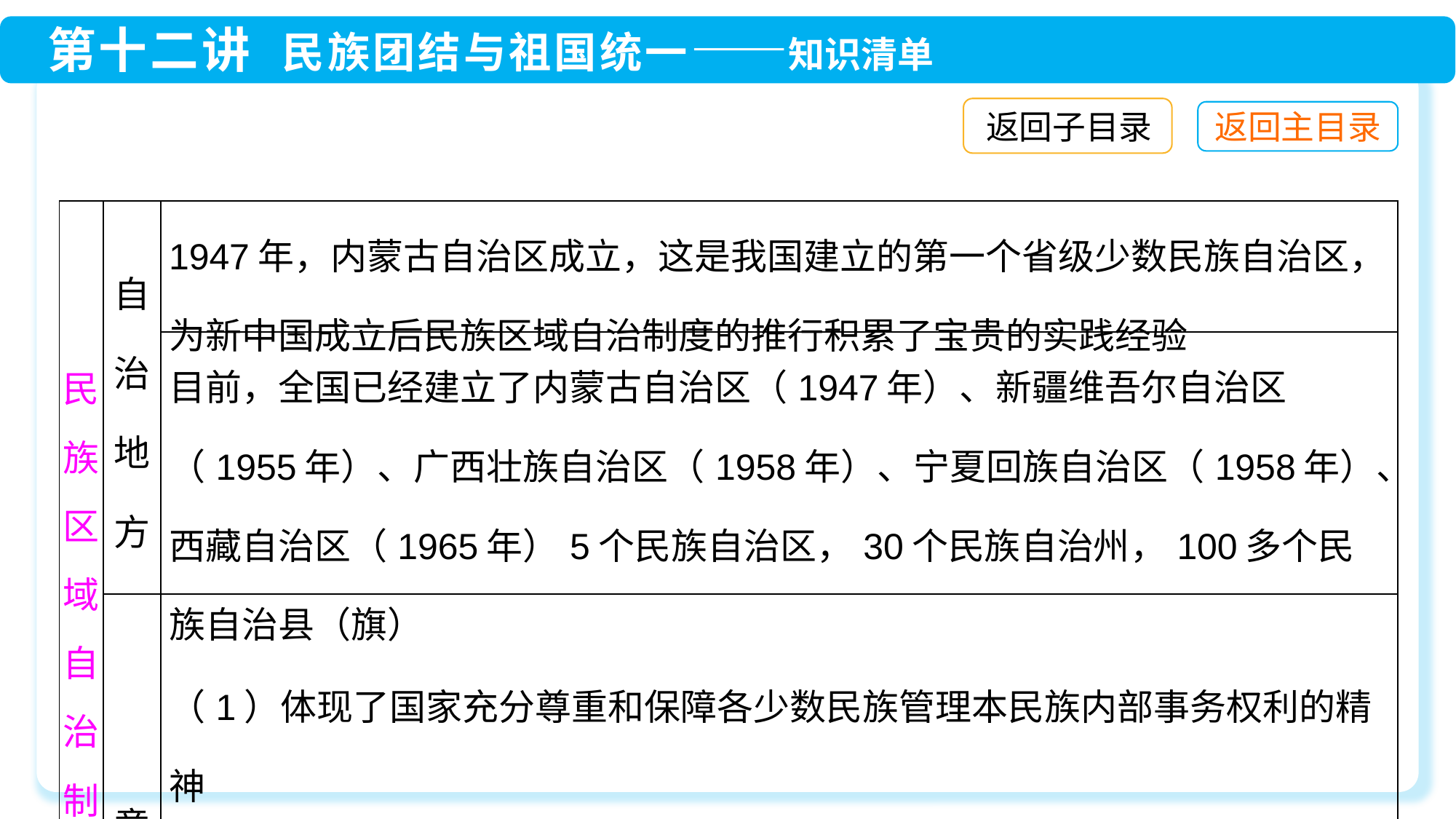

返回子目录
| 民族区域自治制度 | 自 治 地 方 | 1947年，内蒙古自治区成立，这是我国建立的第一个省级少数民族自治区，为新中国成立后民族区域自治制度的推行积累了宝贵的实践经验 |
| --- | --- | --- |
|  |  | 目前，全国已经建立了内蒙古自治区（1947年）、新疆维吾尔自治区（1955年）、广西壮族自治区（1958年）、宁夏回族自治区（1958年）、西藏自治区（1965年）5个民族自治区，30个民族自治州，100多个民族自治县（旗） |
|  | 意 义 | （1）体现了国家充分尊重和保障各少数民族管理本民族内部事务权利的精神 （2）对维护民族团结、巩固祖国统一和促进少数民族地区发展具有重大意义 （3）为实现各民族共同繁荣发展奠定了基础 |